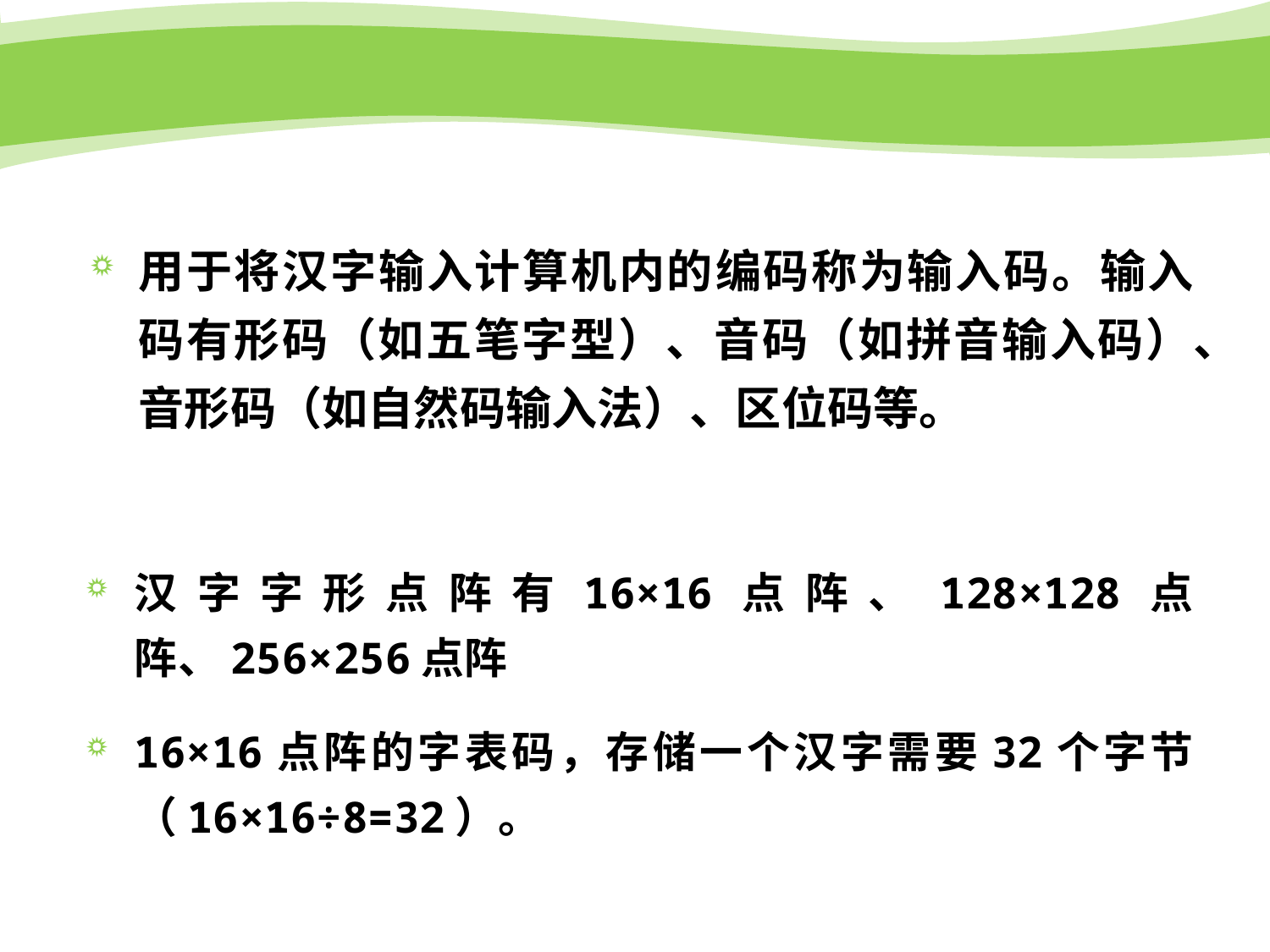

#
用于将汉字输入计算机内的编码称为输入码。输入码有形码（如五笔字型）、音码（如拼音输入码）、音形码（如自然码输入法）、区位码等。

汉字字形点阵有16×16点阵、128×128点阵、256×256点阵
16×16点阵的字表码，存储一个汉字需要32个字节（16×16÷8=32）。